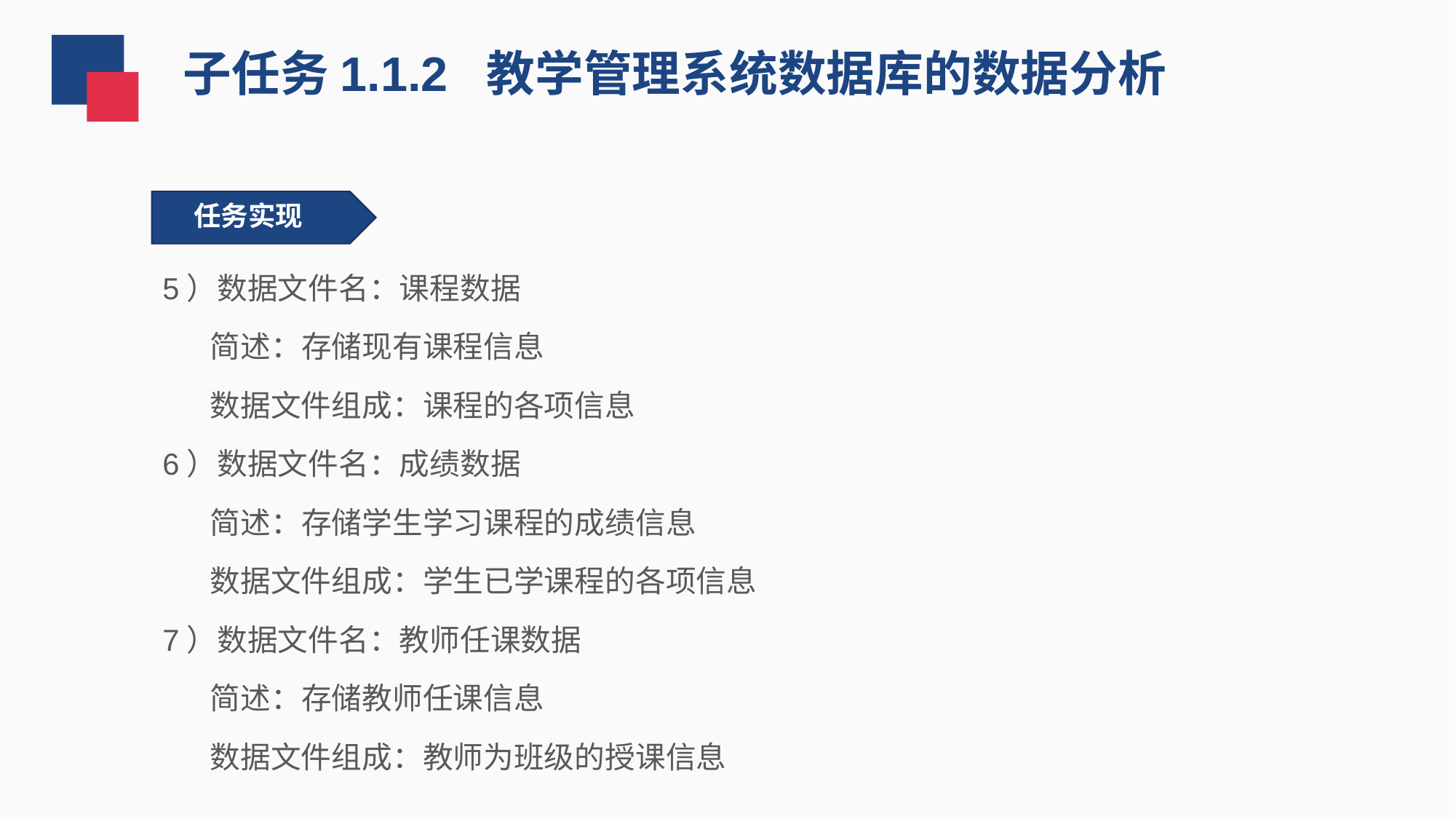

子任务1.1.2  教学管理系统数据库的数据分析

任务实现
    任务实现
5）数据文件名：课程数据
      简述：存储现有课程信息
      数据文件组成：课程的各项信息
6）数据文件名：成绩数据
      简述：存储学生学习课程的成绩信息
      数据文件组成：学生已学课程的各项信息
7）数据文件名：教师任课数据
      简述：存储教师任课信息
      数据文件组成：教师为班级的授课信息